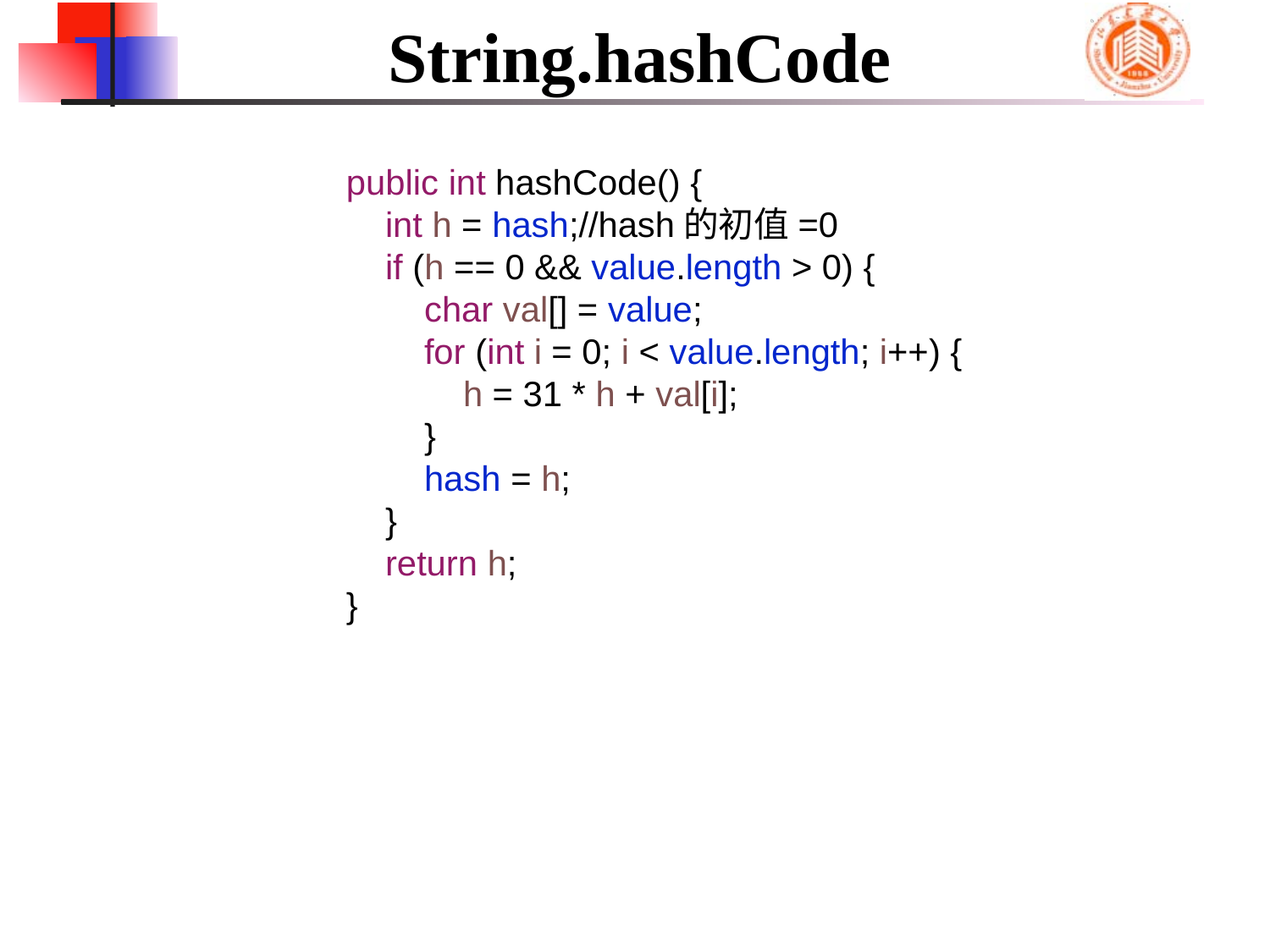

# String.hashCode
    public int hashCode() {
        int h = hash;//hash的初值=0
        if (h == 0 && value.length > 0) {
            char val[] = value;
            for (int i = 0; i < value.length; i++) {
                h = 31 * h + val[i];
            }
            hash = h;
        }
        return h;
    }